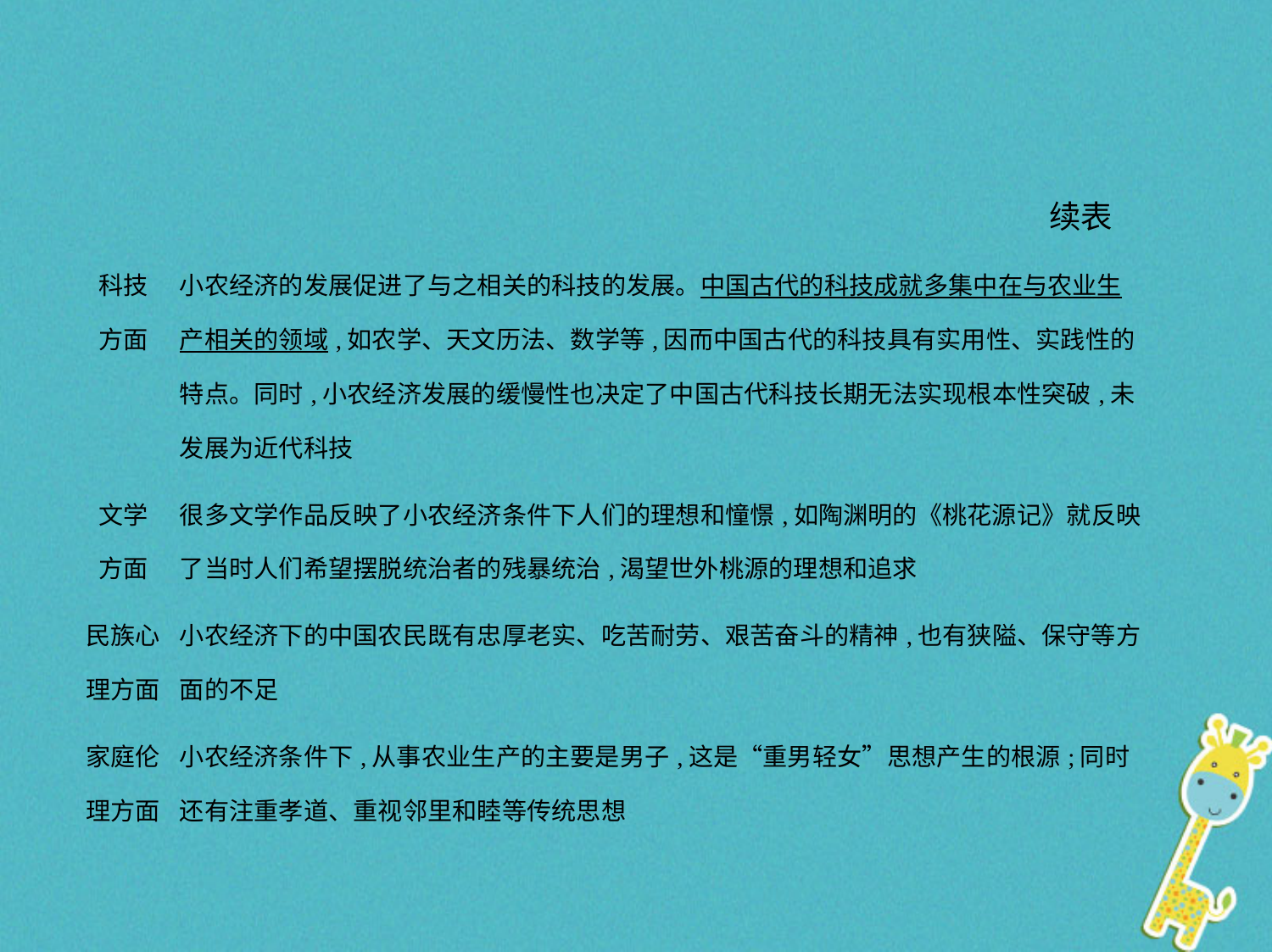

续表
| 科技 方面 | 小农经济的发展促进了与之相关的科技的发展。中国古代的科技成就多集中在与农业生产相关的领域,如农学、天文历法、数学等,因而中国古代的科技具有实用性、实践性的特点。同时,小农经济发展的缓慢性也决定了中国古代科技长期无法实现根本性突破,未发展为近代科技 |
| --- | --- |
| 文学 方面 | 很多文学作品反映了小农经济条件下人们的理想和憧憬,如陶渊明的《桃花源记》就反映了当时人们希望摆脱统治者的残暴统治,渴望世外桃源的理想和追求 |
| 民族心 理方面 | 小农经济下的中国农民既有忠厚老实、吃苦耐劳、艰苦奋斗的精神,也有狭隘、保守等方面的不足 |
| 家庭伦 理方面 | 小农经济条件下,从事农业生产的主要是男子,这是“重男轻女”思想产生的根源;同时还有注重孝道、重视邻里和睦等传统思想 |